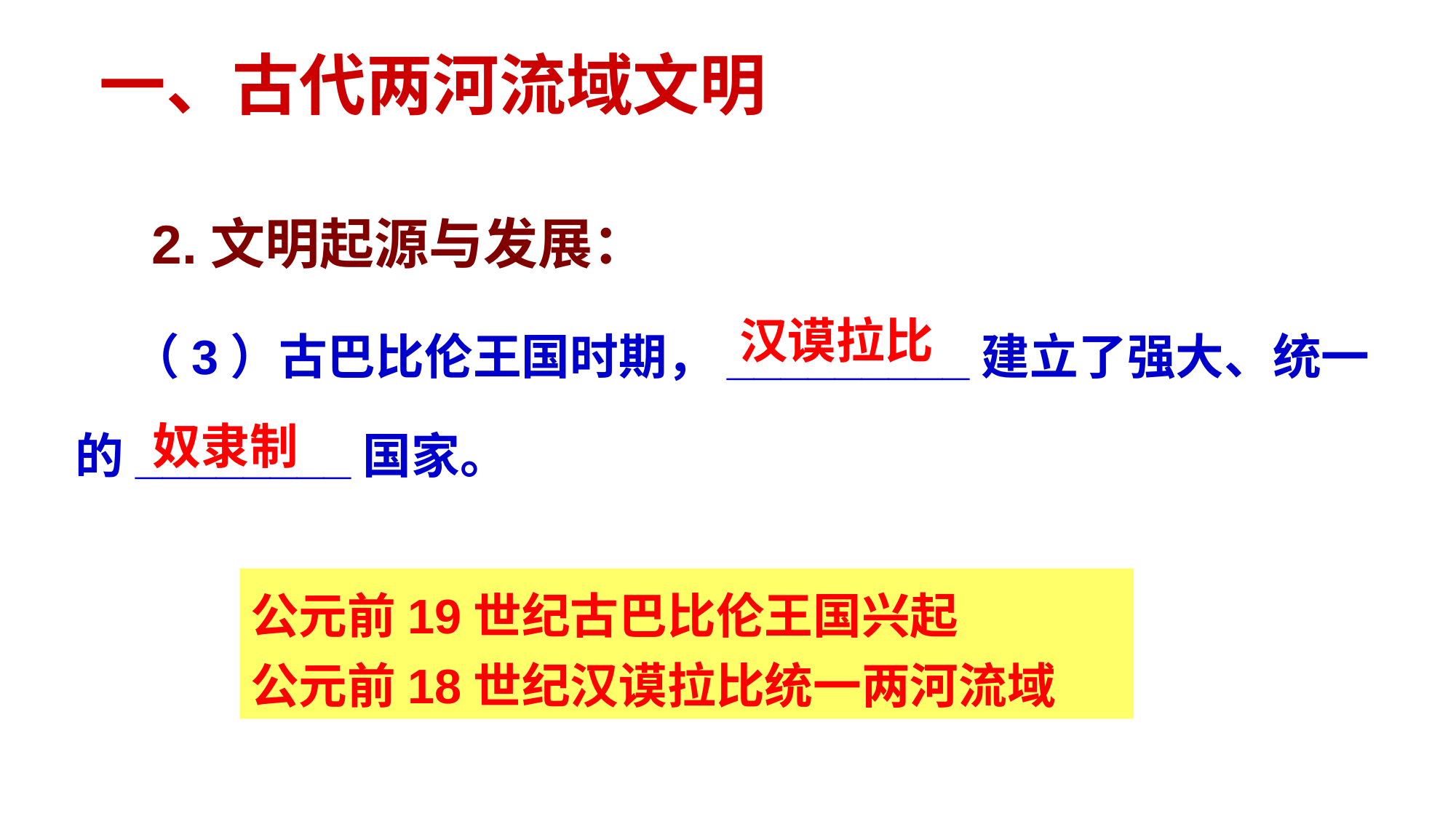

一、古代两河流域文明
2.文明起源与发展：
    （3）古巴比伦王国时期，_________建立了强大、统一的________国家。
汉谟拉比
奴隶制
公元前19世纪古巴比伦王国兴起
公元前18世纪汉谟拉比统一两河流域